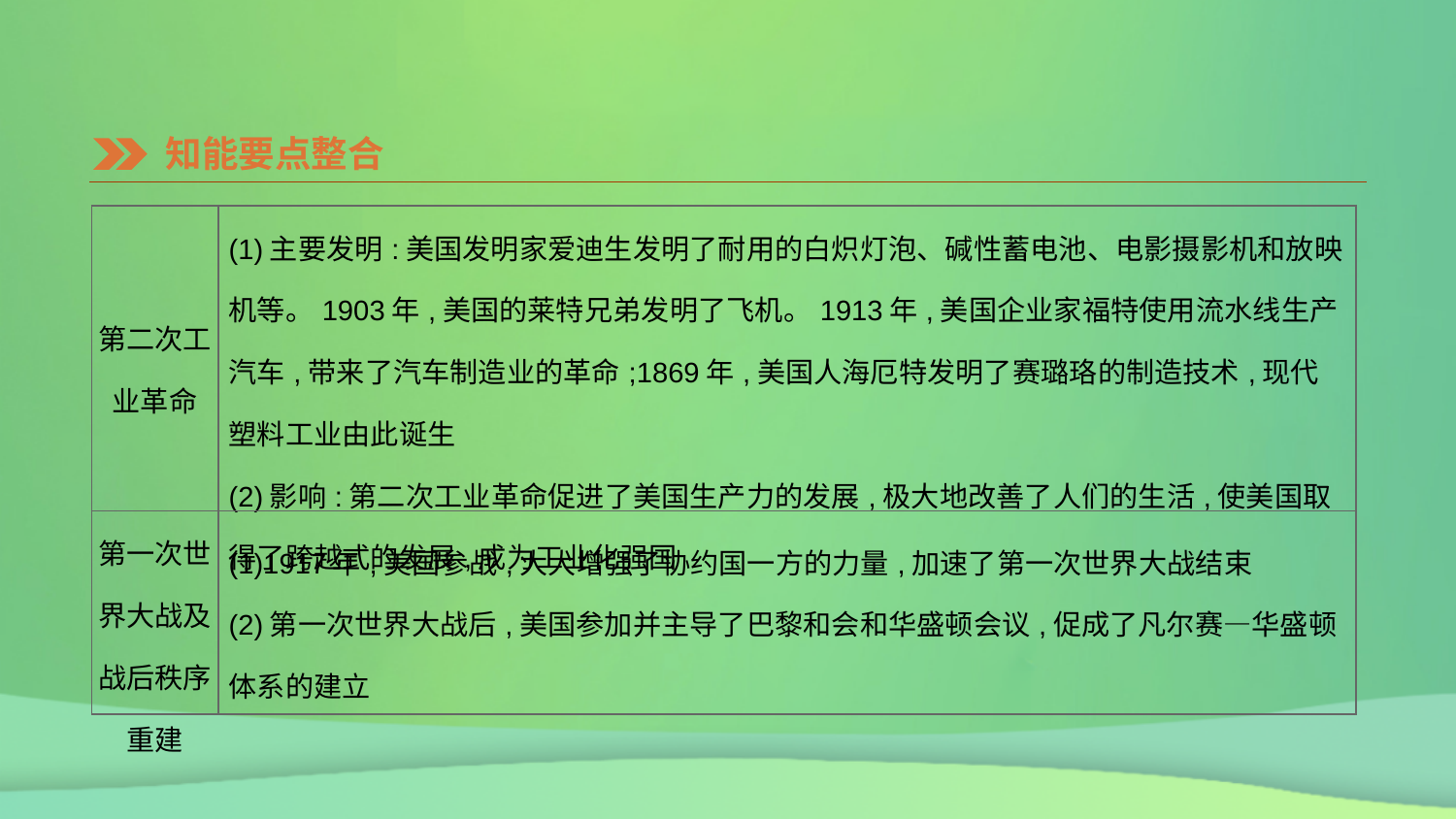

知能要点整合

| 第二次工业革命 | (1)主要发明:美国发明家爱迪生发明了耐用的白炽灯泡、碱性蓄电池、电影摄影机和放映机等。1903年,美国的莱特兄弟发明了飞机。1913年,美国企业家福特使用流水线生产汽车,带来了汽车制造业的革命;1869年,美国人海厄特发明了赛璐珞的制造技术,现代塑料工业由此诞生 (2)影响:第二次工业革命促进了美国生产力的发展,极大地改善了人们的生活,使美国取得了跨越式的发展,成为工业化强国 |
| --- | --- |
| 第一次世界大战及战后秩序重建 | (1)1917年,美国参战,大大增强了协约国一方的力量,加速了第一次世界大战结束 (2)第一次世界大战后,美国参加并主导了巴黎和会和华盛顿会议,促成了凡尔赛—华盛顿体系的建立 |